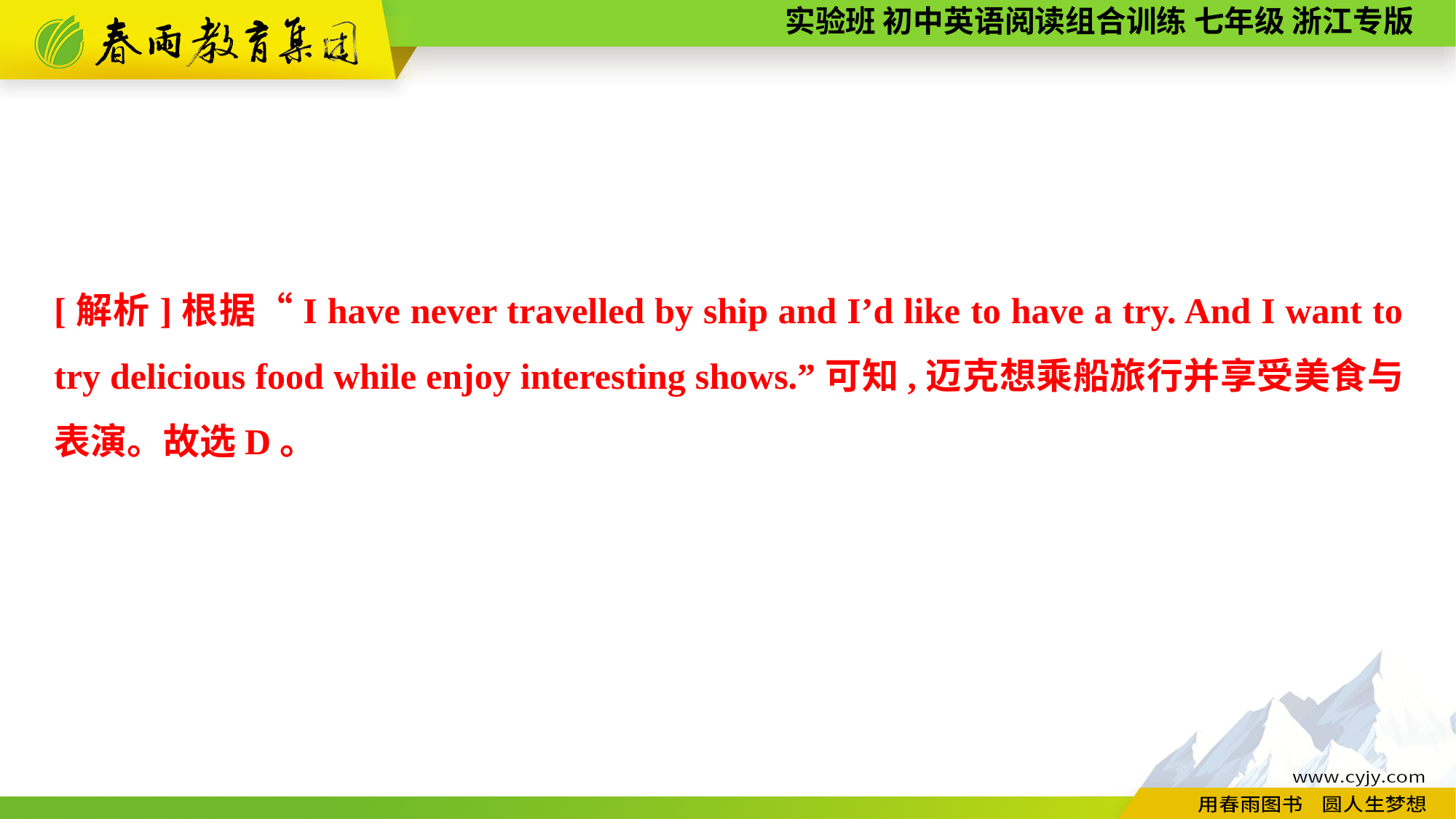

[解析]根据“I have never travelled by ship and I’d like to have a try. And I want to try delicious food while enjoy interesting shows.”可知,迈克想乘船旅行并享受美食与表演。故选D。